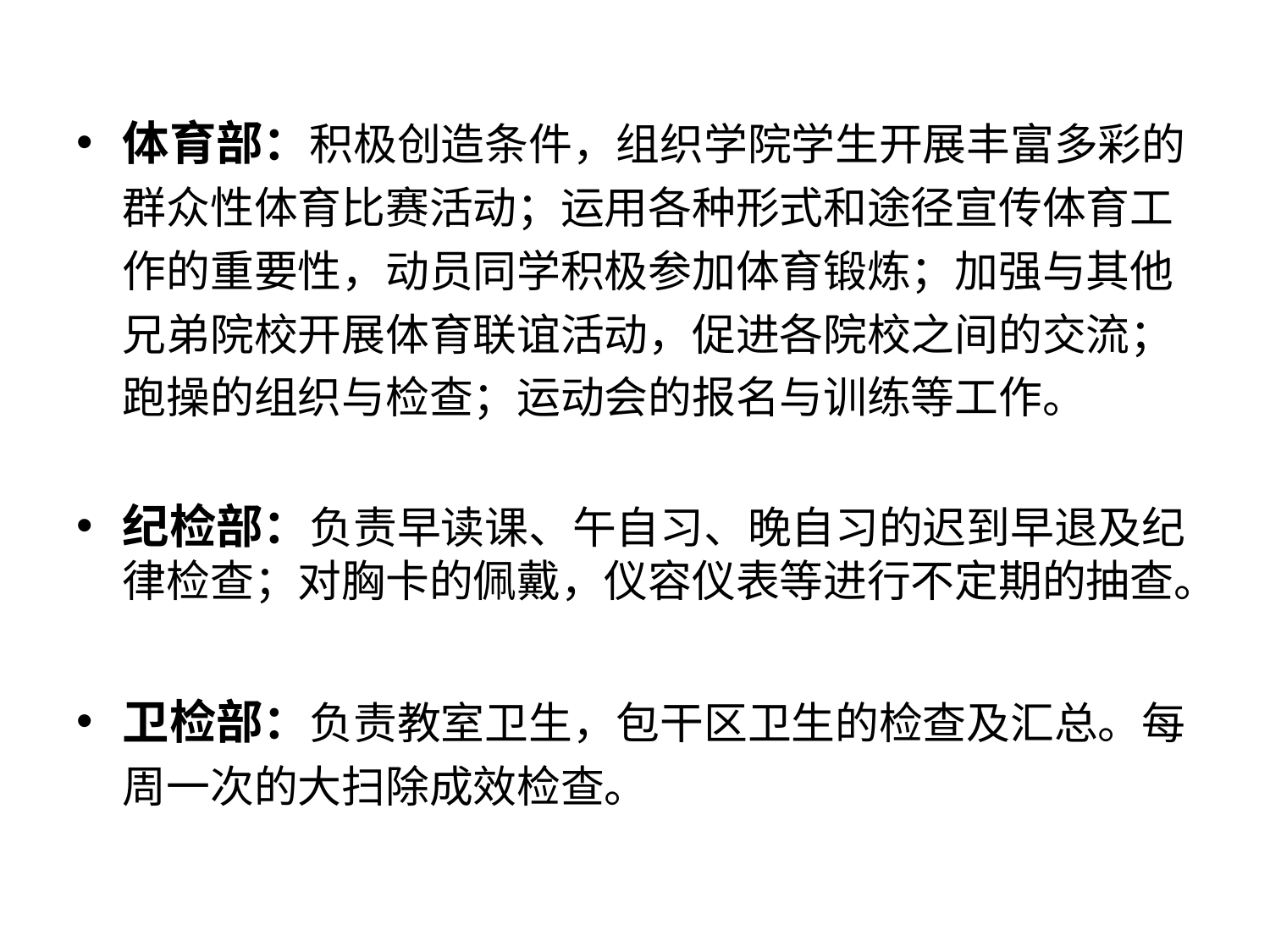

体育部：积极创造条件，组织学院学生开展丰富多彩的群众性体育比赛活动；运用各种形式和途径宣传体育工作的重要性，动员同学积极参加体育锻炼；加强与其他兄弟院校开展体育联谊活动，促进各院校之间的交流；跑操的组织与检查；运动会的报名与训练等工作。

纪检部：负责早读课、午自习、晚自习的迟到早退及纪律检查；对胸卡的佩戴，仪容仪表等进行不定期的抽查。

卫检部：负责教室卫生，包干区卫生的检查及汇总。每周一次的大扫除成效检查。